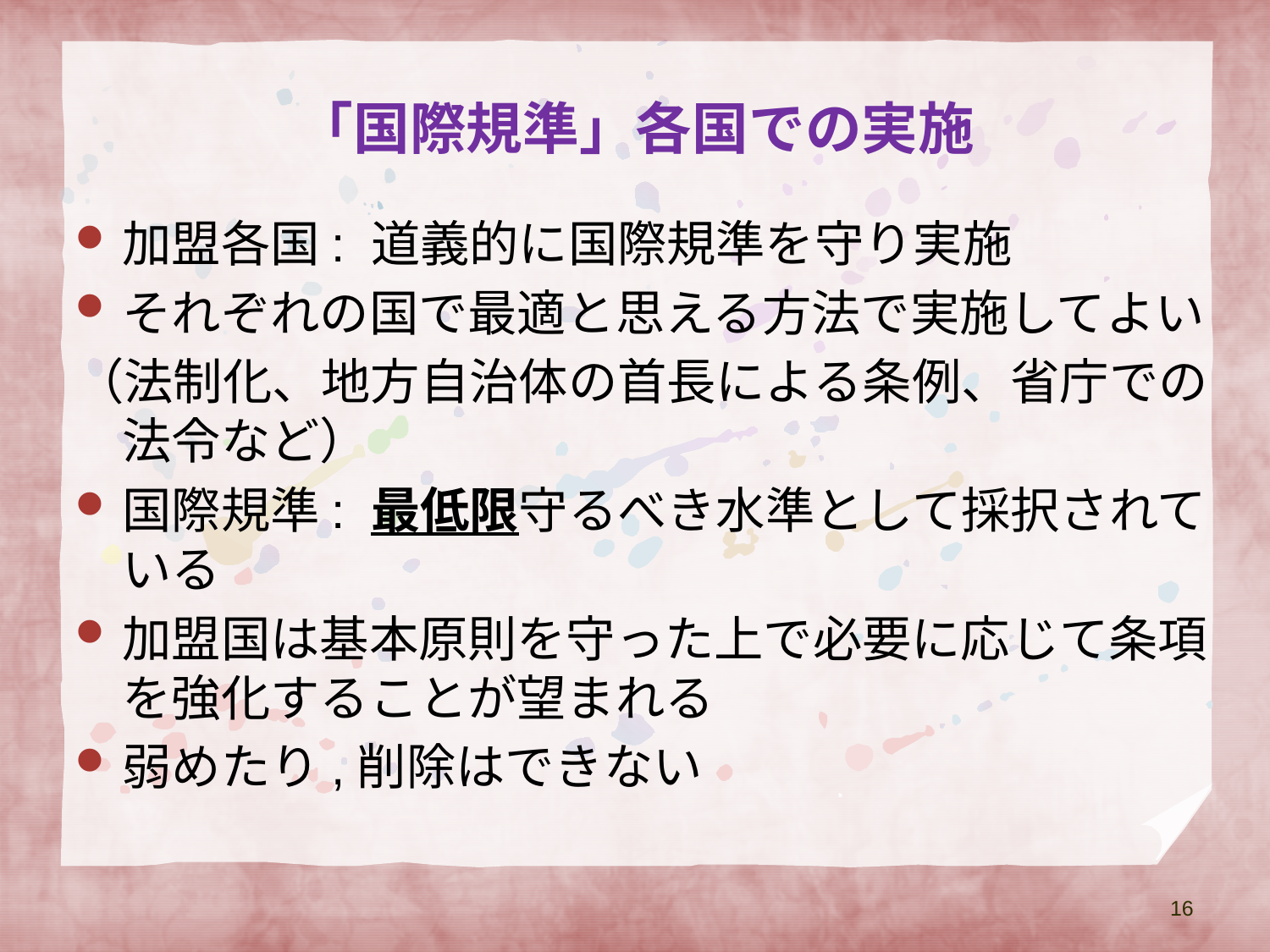

# 「国際規準」各国での実施
加盟各国: 道義的に国際規準を守り実施
それぞれの国で最適と思える方法で実施してよい
（法制化、地方自治体の首長による条例、省庁での法令など）
国際規準: 最低限守るべき水準として採択されている
加盟国は基本原則を守った上で必要に応じて条項を強化することが望まれる
弱めたり,削除はできない
16